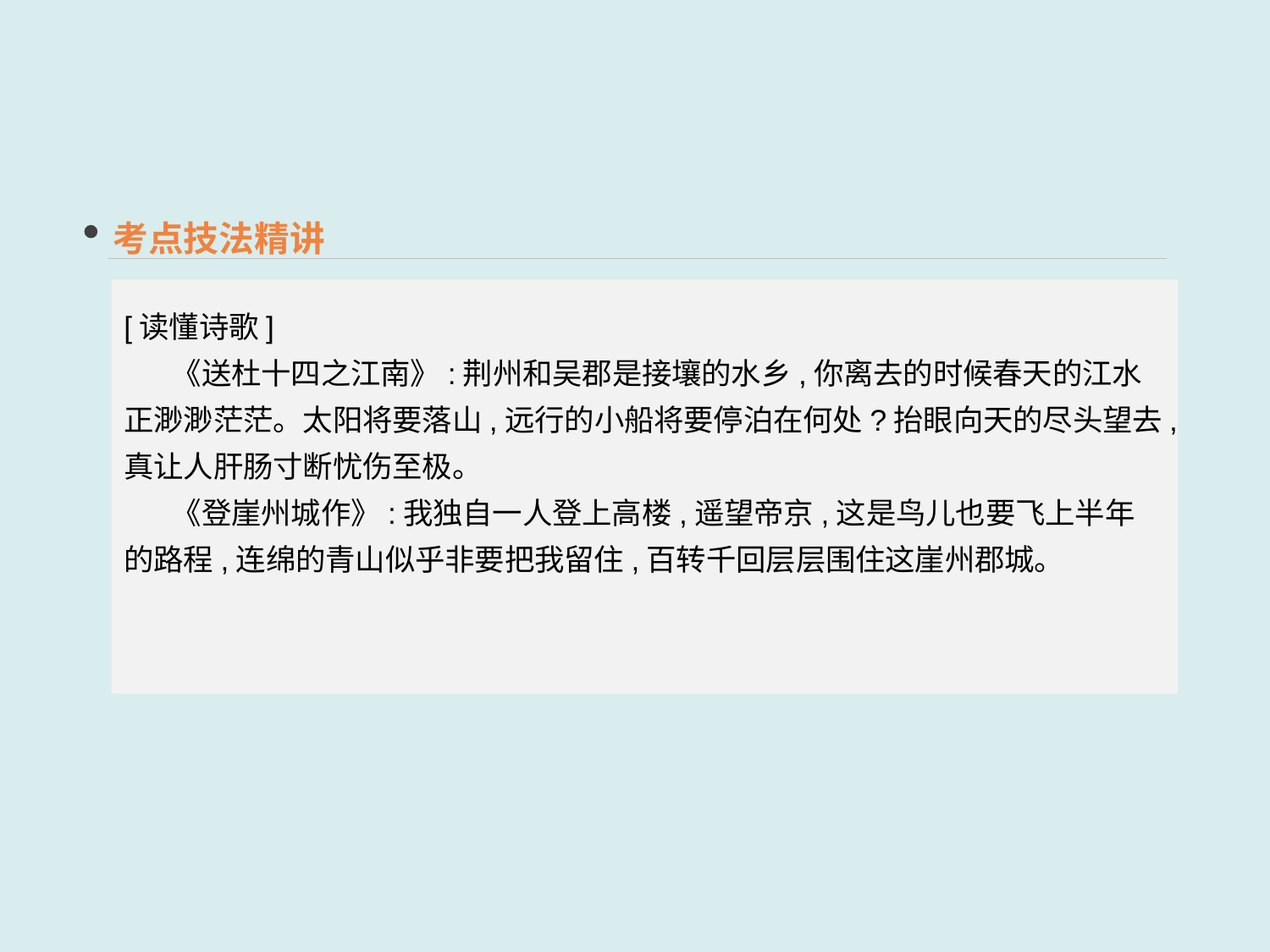

考点技法精讲

[读懂诗歌]
      《送杜十四之江南》:荆州和吴郡是接壤的水乡,你离去的时候春天的江水正渺渺茫茫。太阳将要落山,远行的小船将要停泊在何处?抬眼向天的尽头望去,真让人肝肠寸断忧伤至极。
      《登崖州城作》:我独自一人登上高楼,遥望帝京,这是鸟儿也要飞上半年的路程,连绵的青山似乎非要把我留住,百转千回层层围住这崖州郡城。